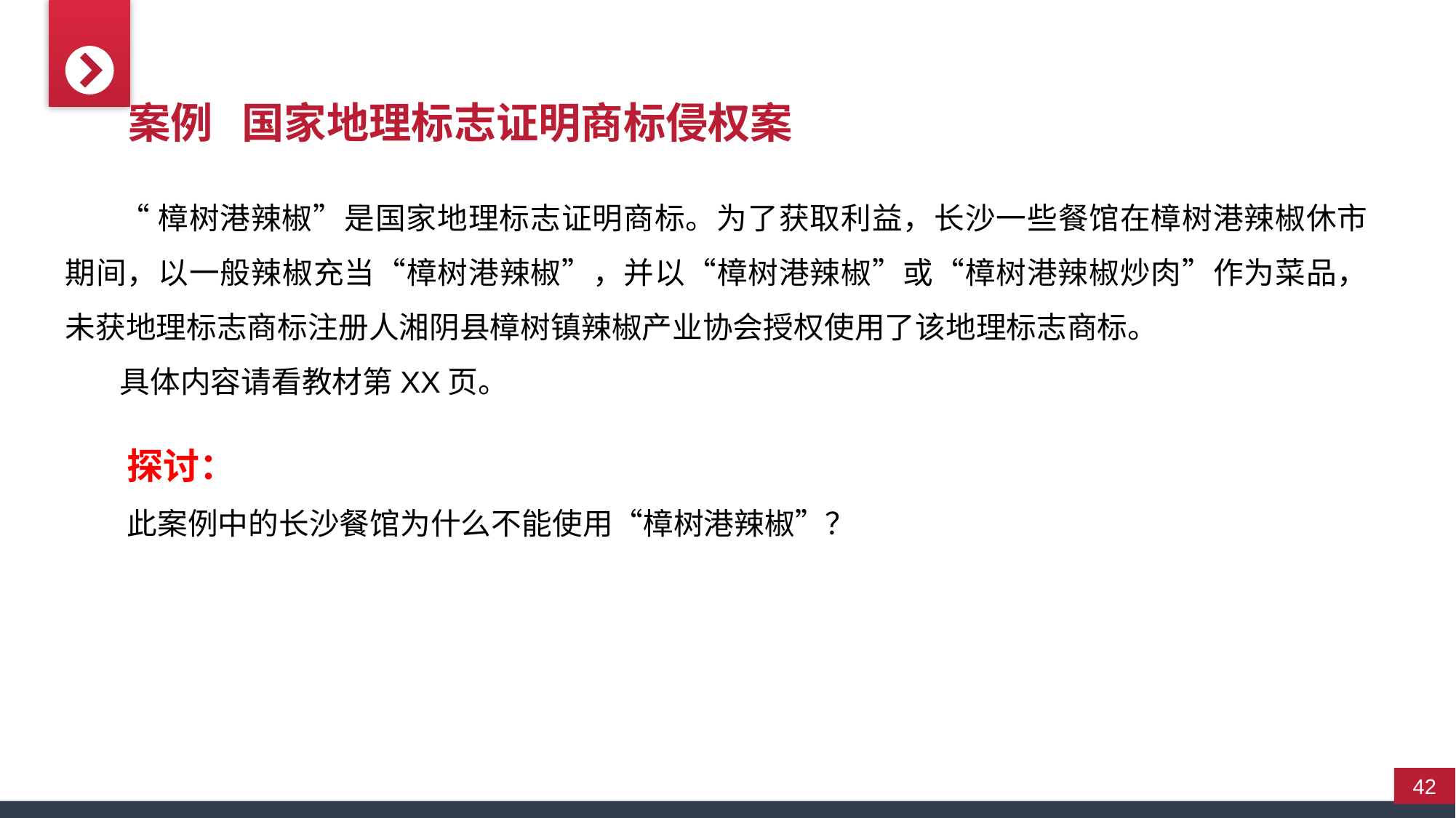

案例   国家地理标志证明商标侵权案
“樟树港辣椒”是国家地理标志证明商标。为了获取利益，长沙一些餐馆在樟树港辣椒休市期间，以一般辣椒充当“樟树港辣椒”，并以“樟树港辣椒”或“樟树港辣椒炒肉”作为菜品，未获地理标志商标注册人湘阴县樟树镇辣椒产业协会授权使用了该地理标志商标。
具体内容请看教材第XX页。
探讨：
此案例中的长沙餐馆为什么不能使用“樟树港辣椒”？